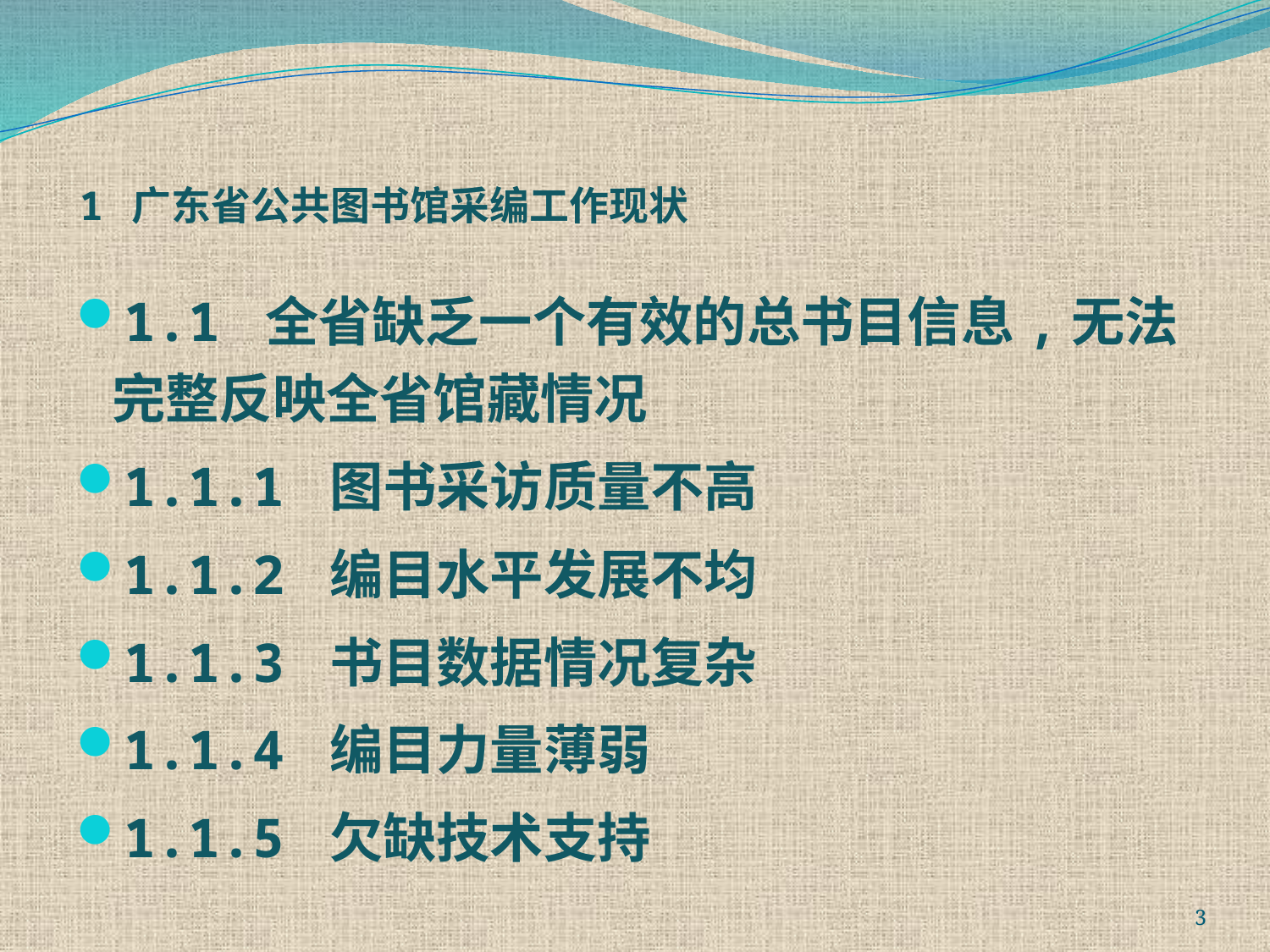

# 1 广东省公共图书馆采编工作现状
1.1 全省缺乏一个有效的总书目信息,无法完整反映全省馆藏情况
1.1.1 图书采访质量不高
1.1.2 编目水平发展不均
1.1.3 书目数据情况复杂
1.1.4 编目力量薄弱
1.1.5 欠缺技术支持
3